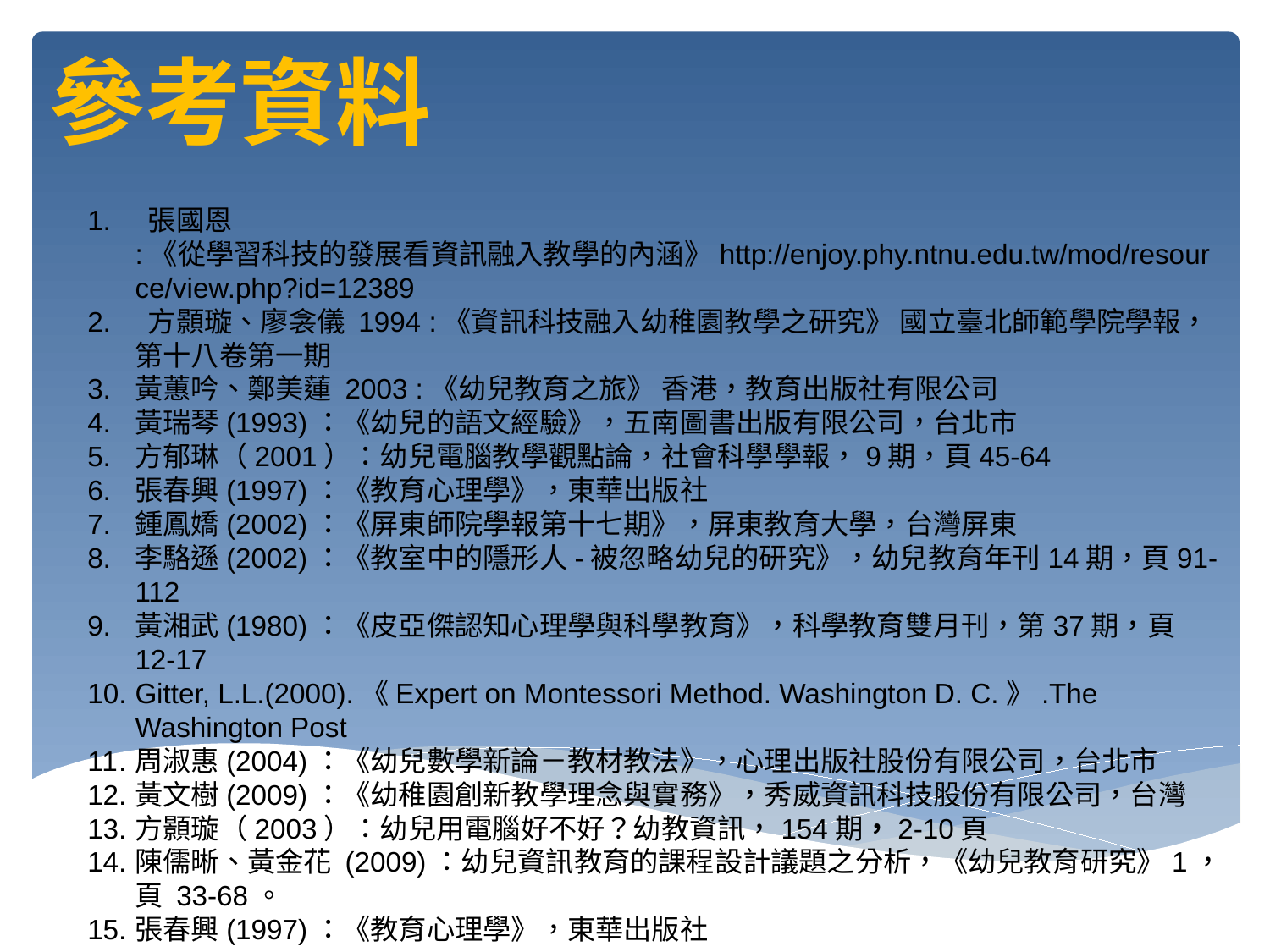

參考資料
 張國恩 :《從學習科技的發展看資訊融入教學的內涵》http://enjoy.phy.ntnu.edu.tw/mod/resource/view.php?id=12389
 方顥璇、廖衾儀 1994 :《資訊科技融入幼稚園教學之研究》 國立臺北師範學院學報，第十八卷第一期
黃蕙吟、鄭美蓮 2003 :《幼兒教育之旅》 香港，教育出版社有限公司
黃瑞琴(1993)：《幼兒的語文經驗》，五南圖書出版有限公司，台北市
方郁琳（2001）：幼兒電腦教學觀點論，社會科學學報，9期，頁45-64
張春興(1997)：《教育心理學》，東華出版社
鍾鳳嬌(2002)：《屏東師院學報第十七期》，屏東教育大學，台灣屏東
李駱遜(2002)：《教室中的隱形人-被忽略幼兒的研究》，幼兒教育年刊14期，頁91-112
黃湘武(1980)：《皮亞傑認知心理學與科學教育》，科學教育雙月刊，第37期，頁12-17
Gitter, L.L.(2000).《Expert on Montessori Method. Washington D. C.》.The Washington Post
周淑惠(2004)：《幼兒數學新論－教材教法》，心理出版社股份有限公司，台北市
黃文樹(2009)：《幼稚園創新教學理念與實務》，秀威資訊科技股份有限公司，台灣
方顥璇（2003）：幼兒用電腦好不好？幼教資訊，154期，2-10頁
陳儒晰、黃金花 (2009)：幼兒資訊教育的課程設計議題之分析，《幼兒教育研究》1，頁 33-68。
張春興(1997)：《教育心理學》，東華出版社